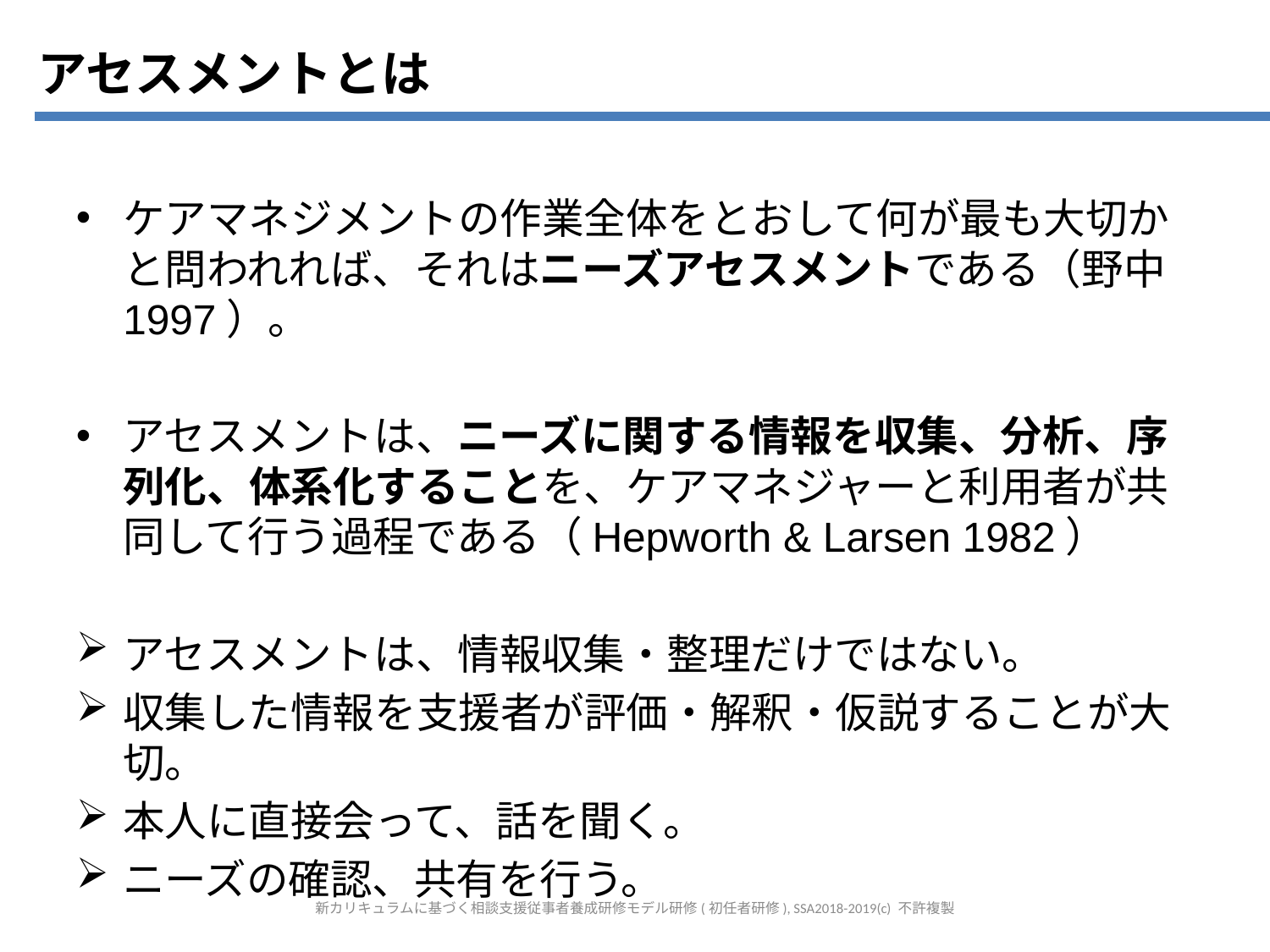

アセスメントとは
ケアマネジメントの作業全体をとおして何が最も大切かと問われれば、それはニーズアセスメントである（野中1997）。

アセスメントは、ニーズに関する情報を収集、分析、序列化、体系化することを、ケアマネジャーと利用者が共同して行う過程である（Hepworth & Larsen 1982）

アセスメントは、情報収集・整理だけではない。
収集した情報を支援者が評価・解釈・仮説することが大切。
本人に直接会って、話を聞く。
ニーズの確認、共有を行う。
新カリキュラムに基づく相談支援従事者養成研修モデル研修(初任者研修), SSA2018-2019(c) 不許複製